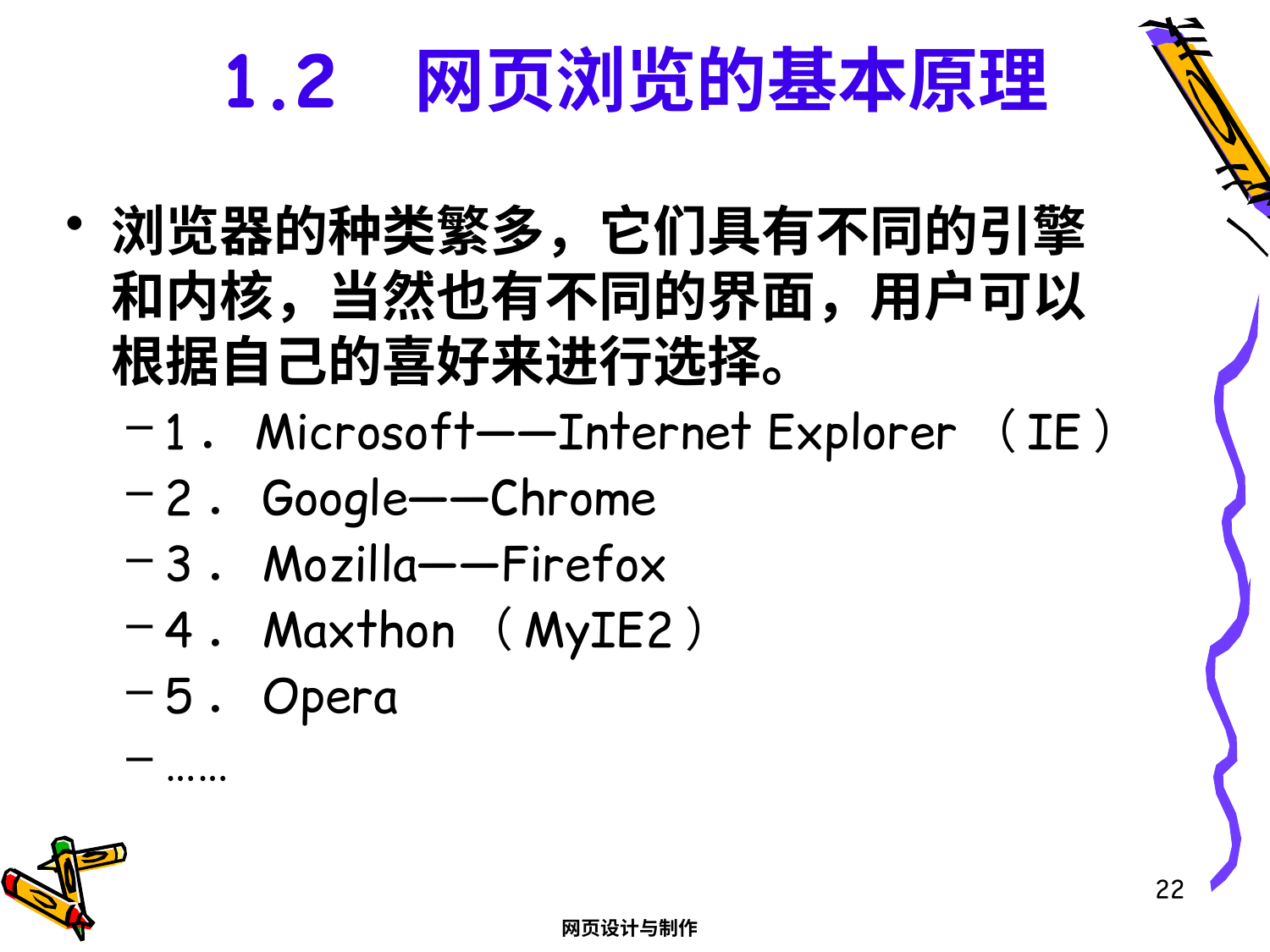

# 1.2  网页浏览的基本原理
浏览器的种类繁多，它们具有不同的引擎和内核，当然也有不同的界面，用户可以根据自己的喜好来进行选择。
1．Microsoft——Internet Explorer（IE）
2．Google——Chrome
3．Mozilla——Firefox
4．Maxthon（MyIE2）
5．Opera
……
22
网页设计与制作